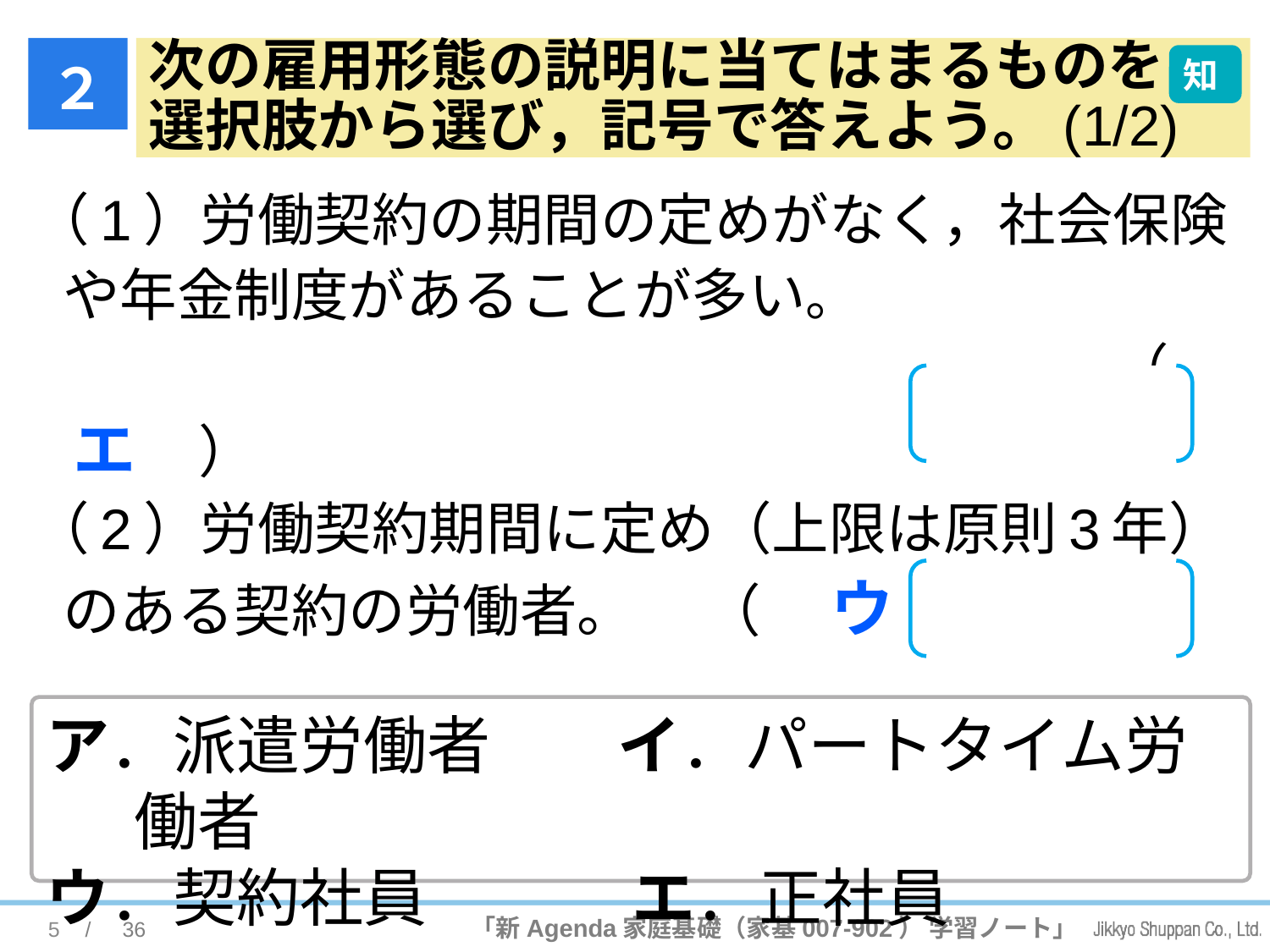

２
# 次の雇用形態の説明に当てはまるものを 選択肢から選び，記号で答えよう。(1/2)
知
（1）労働契約の期間の定めがなく，社会保険や年金制度があることが多い。
　　　　　　　　　　　　　　　　　　　　　（　 エ　 ）
（2）労働契約期間に定め（上限は原則3年）のある契約の労働者。 　（　 ウ　 ）

ア．派遣労働者　　イ．パートタイム労働者
ウ．契約社員　　　 エ．正社員
5